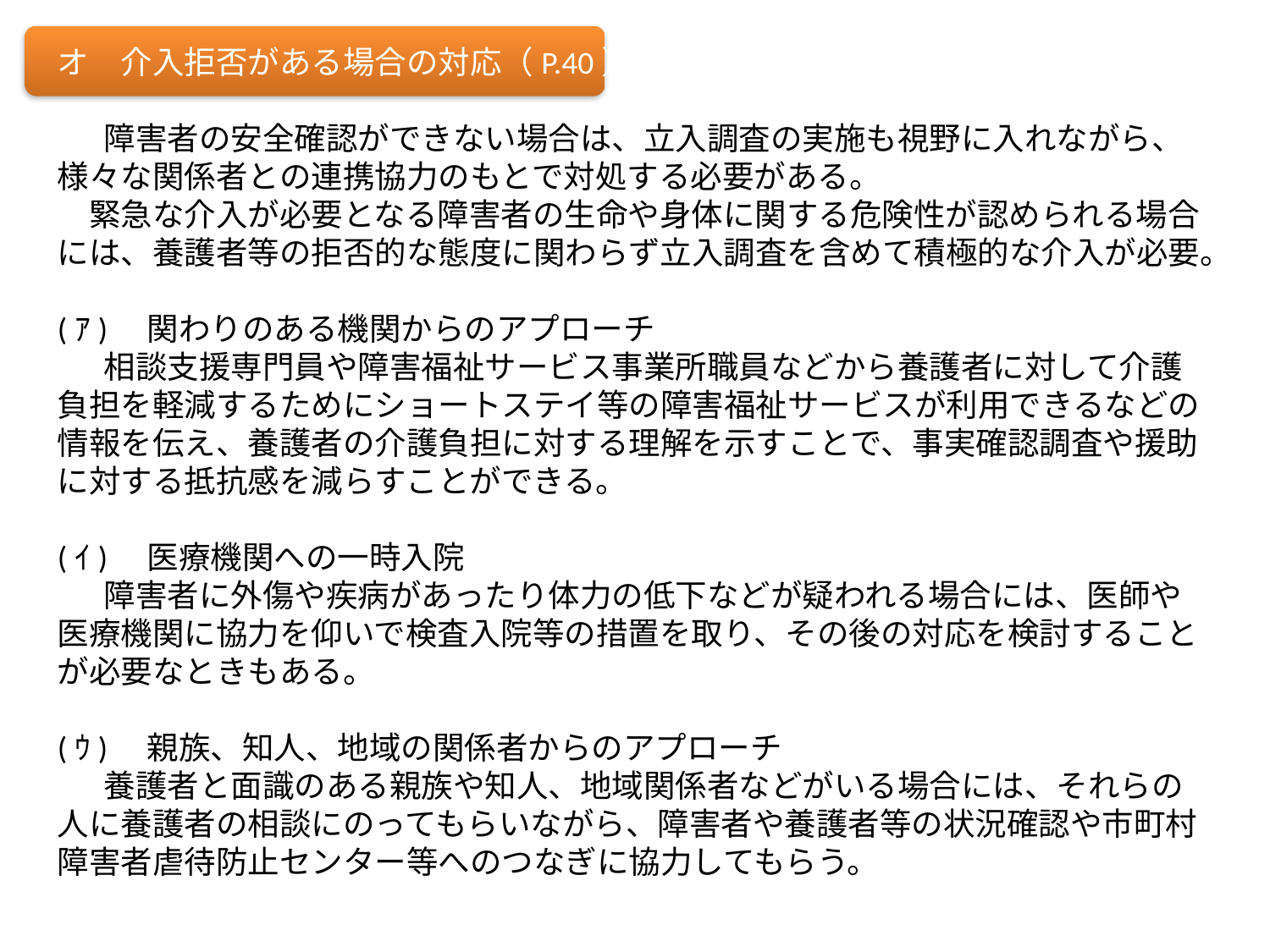

オ　介入拒否がある場合の対応（P.40）

 　障害者の安全確認ができない場合は、立入調査の実施も視野に入れながら、様々な関係者との連携協力のもとで対処する必要がある。
　緊急な介入が必要となる障害者の生命や身体に関する危険性が認められる場合には、養護者等の拒否的な態度に関わらず立入調査を含めて積極的な介入が必要。

(ｱ)　関わりのある機関からのアプローチ
 　相談支援専門員や障害福祉サービス事業所職員などから養護者に対して介護負担を軽減するためにショートステイ等の障害福祉サービスが利用できるなどの情報を伝え、養護者の介護負担に対する理解を示すことで、事実確認調査や援助に対する抵抗感を減らすことができる。

(ｲ)　医療機関への一時入院
 　障害者に外傷や疾病があったり体力の低下などが疑われる場合には、医師や医療機関に協力を仰いで検査入院等の措置を取り、その後の対応を検討することが必要なときもある。

(ｳ)　親族、知人、地域の関係者からのアプローチ
 　養護者と面識のある親族や知人、地域関係者などがいる場合には、それらの人に養護者の相談にのってもらいながら、障害者や養護者等の状況確認や市町村障害者虐待防止センター等へのつなぎに協力してもらう。